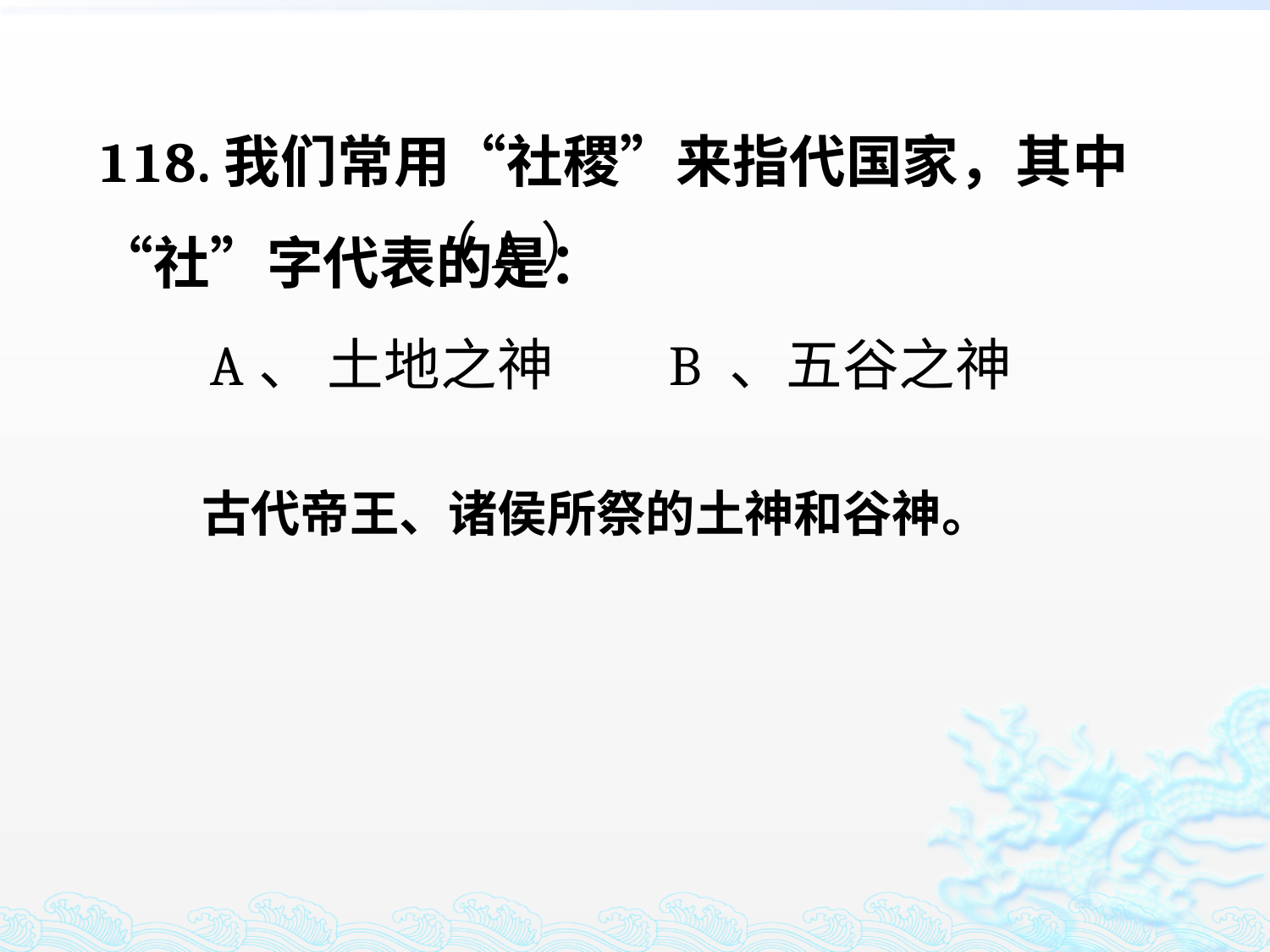

118.我们常用“社稷”来指代国家，其中“社”字代表的是：
         A、 土地之神        B 、五谷之神
（A）
古代帝王、诸侯所祭的土神和谷神。